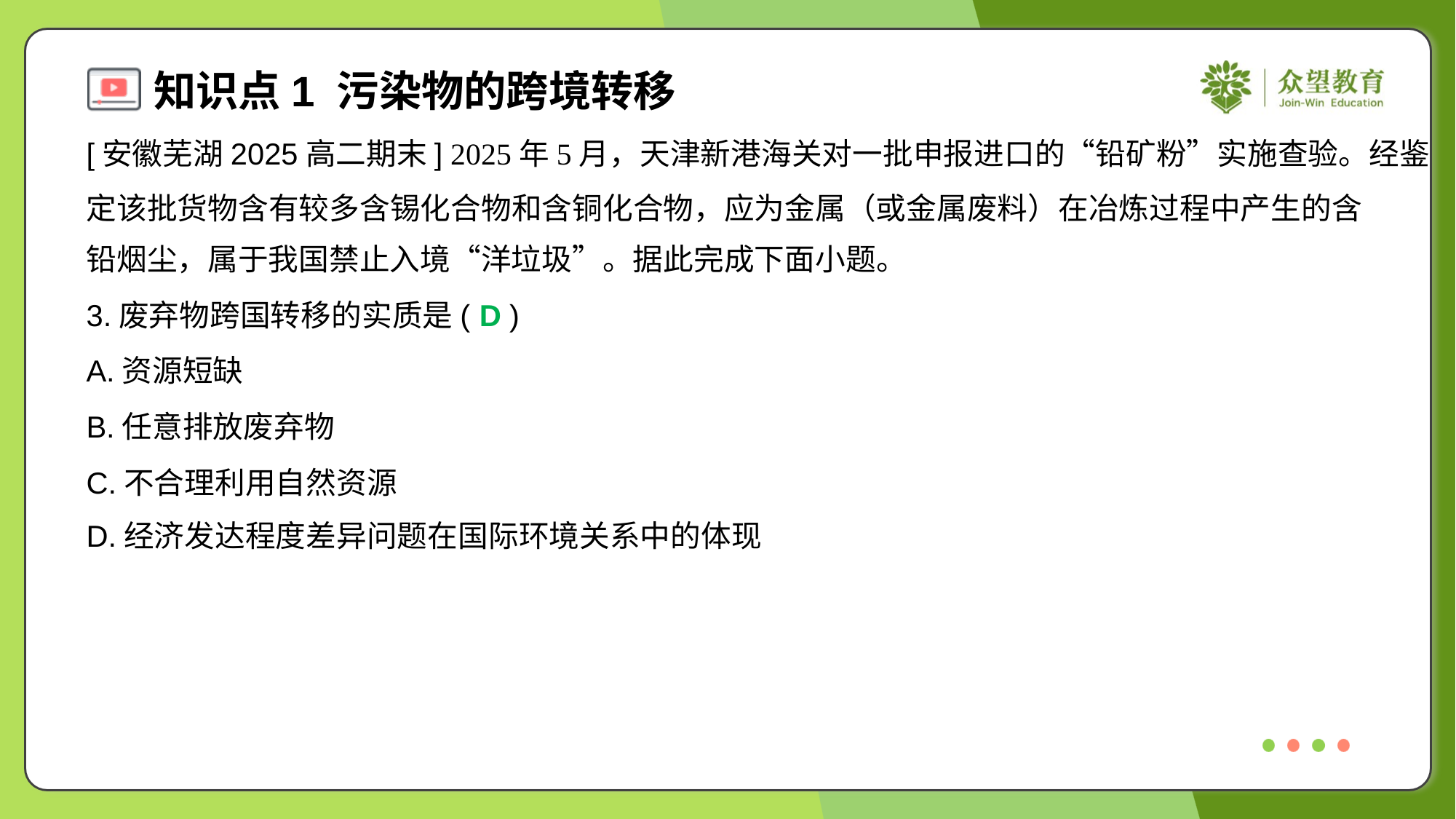

[安徽芜湖2025高二期末] 2025年5月，天津新港海关对一批申报进口的“铅矿粉”实施查验。经鉴
定该批货物含有较多含锡化合物和含铜化合物，应为金属（或金属废料）在冶炼过程中产生的含
铅烟尘，属于我国禁止入境“洋垃圾”。据此完成下面小题。
3.废弃物跨国转移的实质是(     )
D
A.资源短缺
B.任意排放废弃物
C.不合理利用自然资源
D.经济发达程度差异问题在国际环境关系中的体现